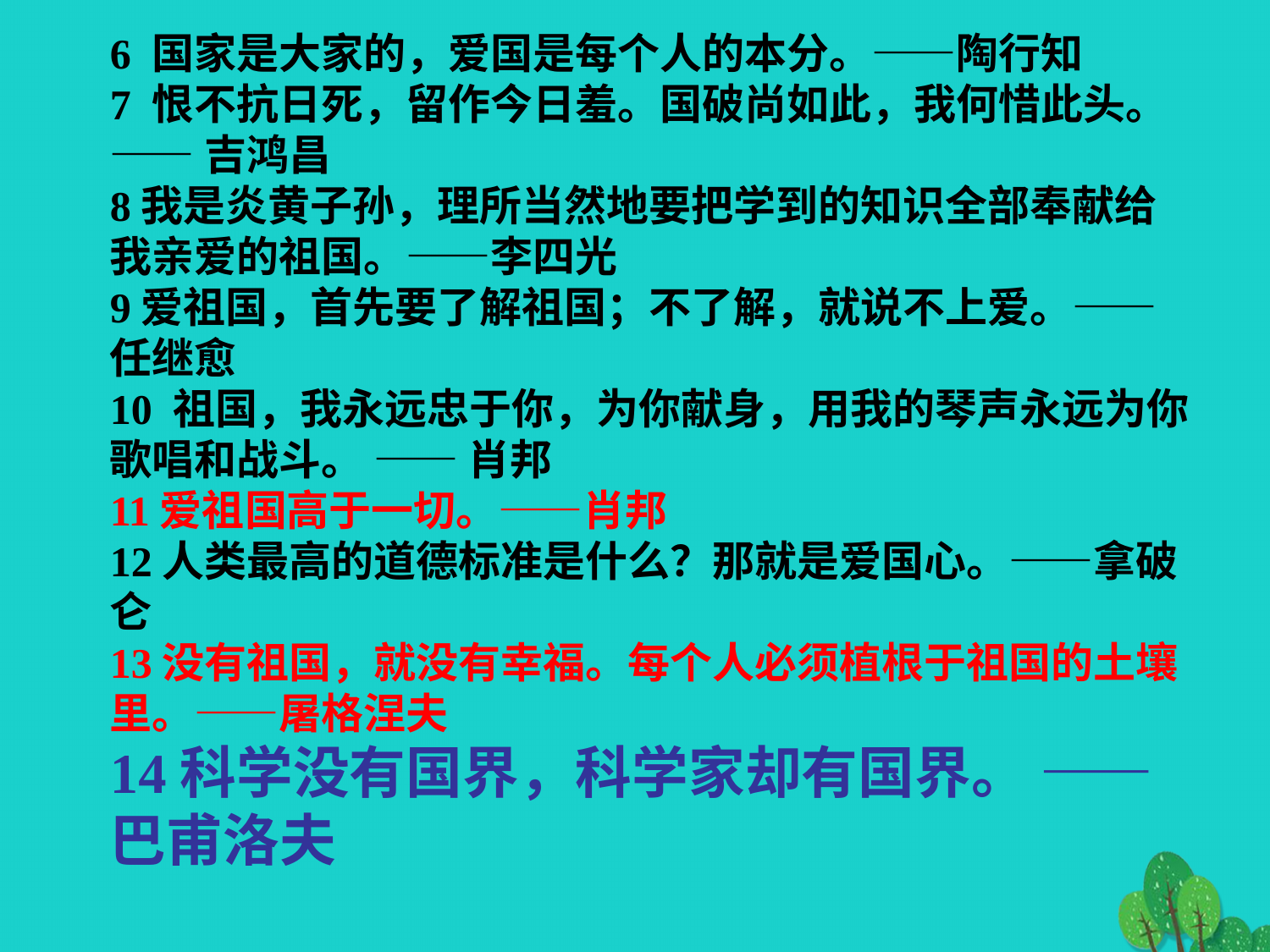

6 国家是大家的，爱国是每个人的本分。——陶行知
7 恨不抗日死，留作今日羞。国破尚如此，我何惜此头。 —— 吉鸿昌
8我是炎黄子孙，理所当然地要把学到的知识全部奉献给我亲爱的祖国。——李四光
9爱祖国，首先要了解祖国；不了解，就说不上爱。——任继愈
10 祖国，我永远忠于你，为你献身，用我的琴声永远为你歌唱和战斗。 —— 肖邦
11爱祖国高于一切。——肖邦
12人类最高的道德标准是什么？那就是爱国心。——拿破仑
13没有祖国，就没有幸福。每个人必须植根于祖国的土壤里。——屠格涅夫
14科学没有国界，科学家却有国界。 —— 巴甫洛夫